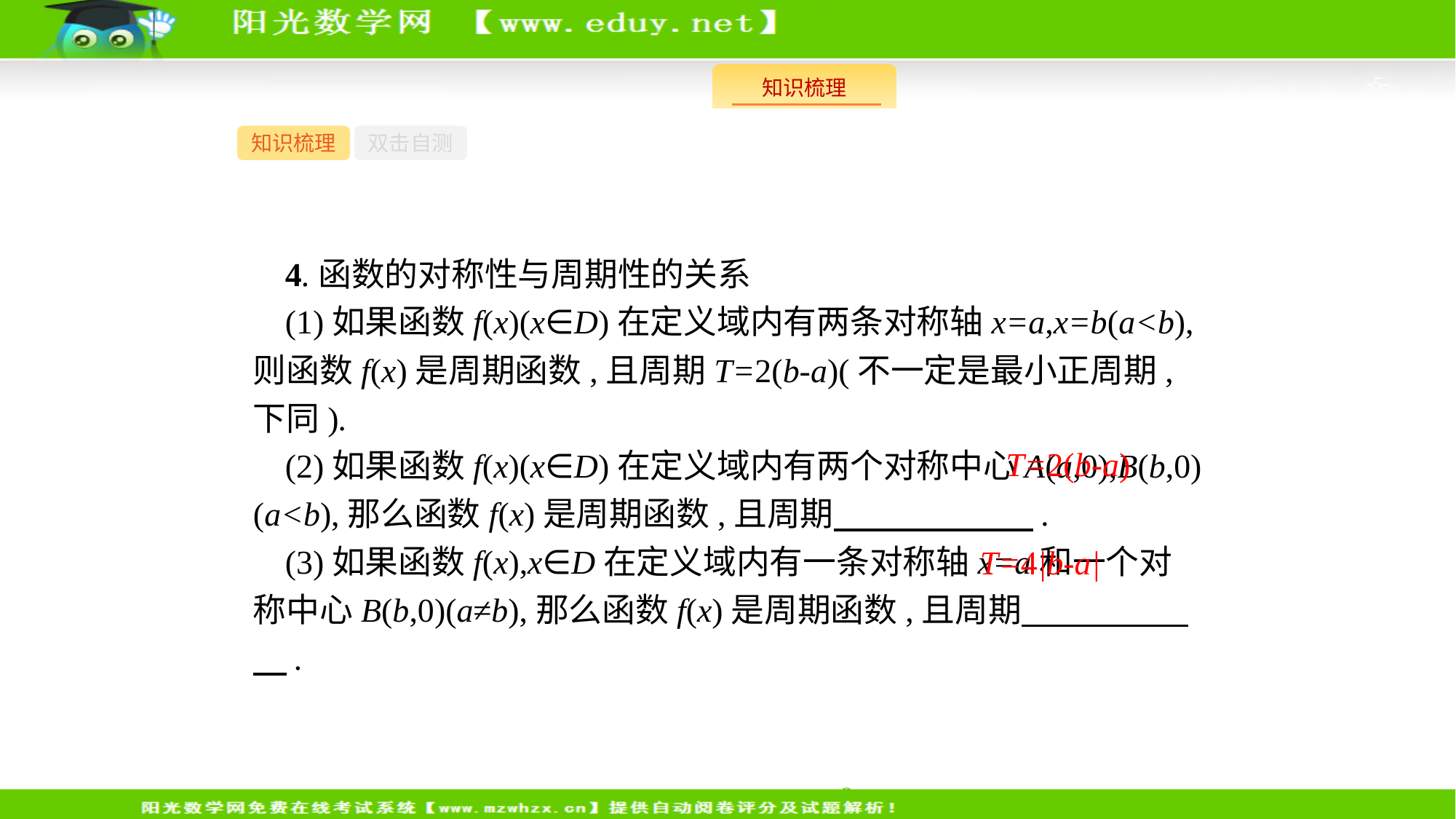

-5-
知识梳理
双击自测
4.函数的对称性与周期性的关系
(1)如果函数f(x)(x∈D)在定义域内有两条对称轴x=a,x=b(a<b),则函数f(x)是周期函数,且周期T=2(b-a)(不一定是最小正周期,下同).
(2)如果函数f(x)(x∈D)在定义域内有两个对称中心A(a,0),B(b,0)(a<b),那么函数f(x)是周期函数,且周期　　　　　　.
(3)如果函数f(x),x∈D在定义域内有一条对称轴x=a和一个对称中心B(b,0)(a≠b),那么函数f(x)是周期函数,且周期　　　　　　.
T=2(b-a)
T=4|b-a|